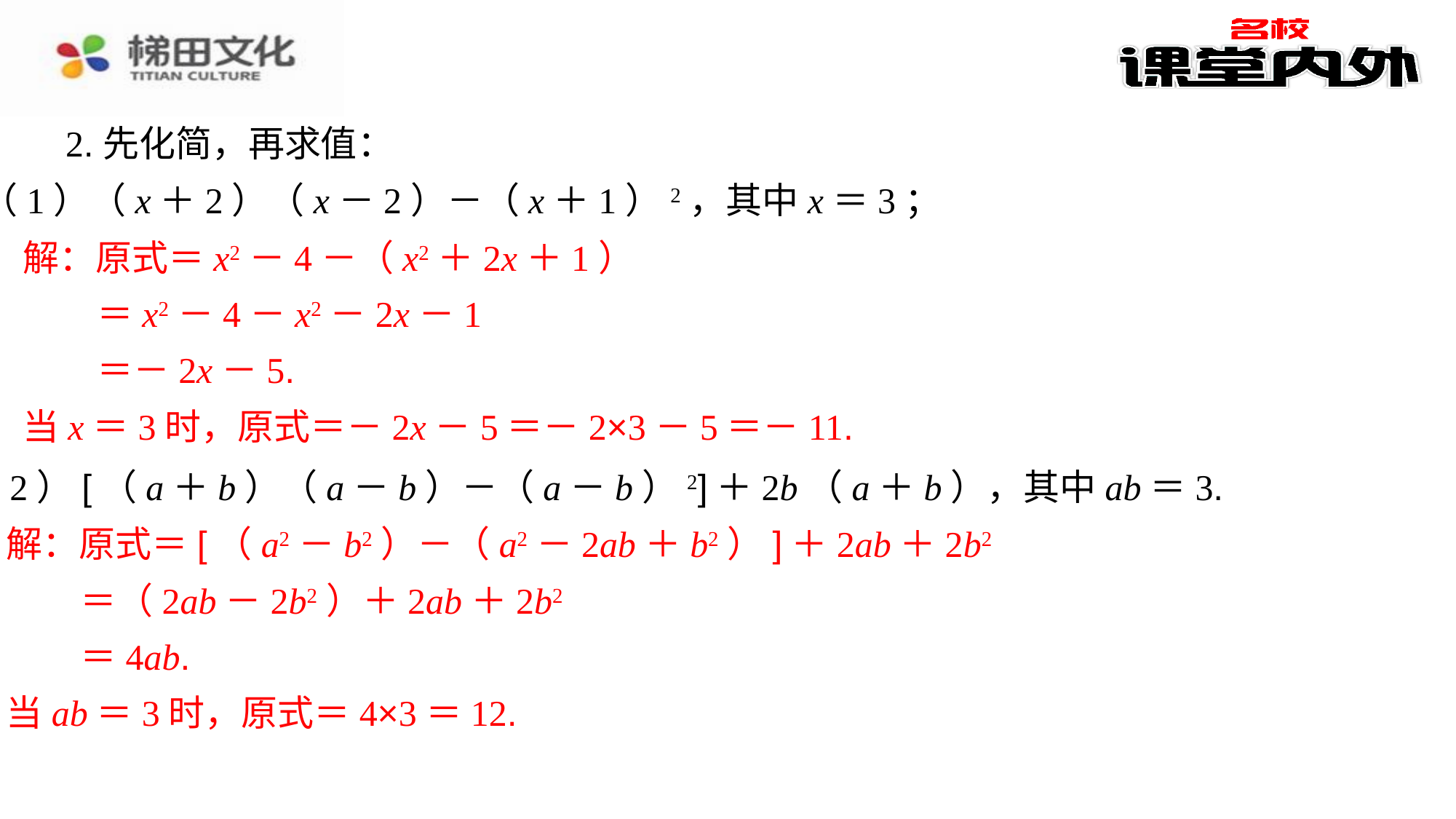

2.先化简，再求值：
（1）（x＋2）（x－2）－（x＋1）2，其中x＝3；
解：原式＝x2－4－（x2＋2x＋1）
        ＝x2－4－x2－2x－1
        ＝－2x－5.
当x＝3时，原式＝－2x－5＝－2×3－5＝－11.
（2）[（a＋b）（a－b）－（a－b）2]＋2b（a＋b），其中ab＝3.
解：原式＝[（a2－b2）－（a2－2ab＋b2）]＋2ab＋2b2
        ＝（2ab－2b2）＋2ab＋2b2
        ＝4ab.
当ab＝3时，原式＝4×3＝12.